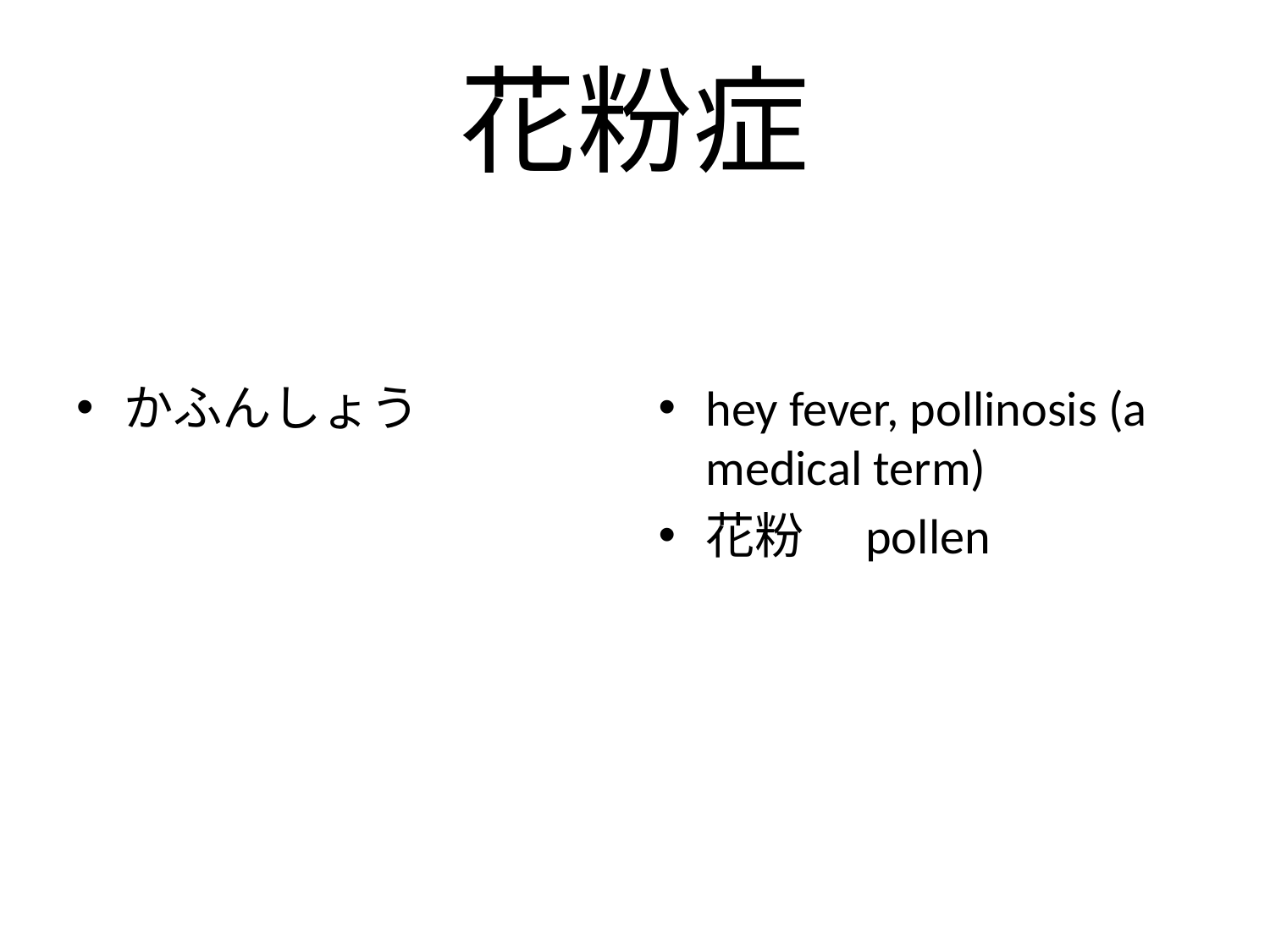

# 花粉症
かふんしょう
hey fever, pollinosis (a medical term)
花粉　pollen